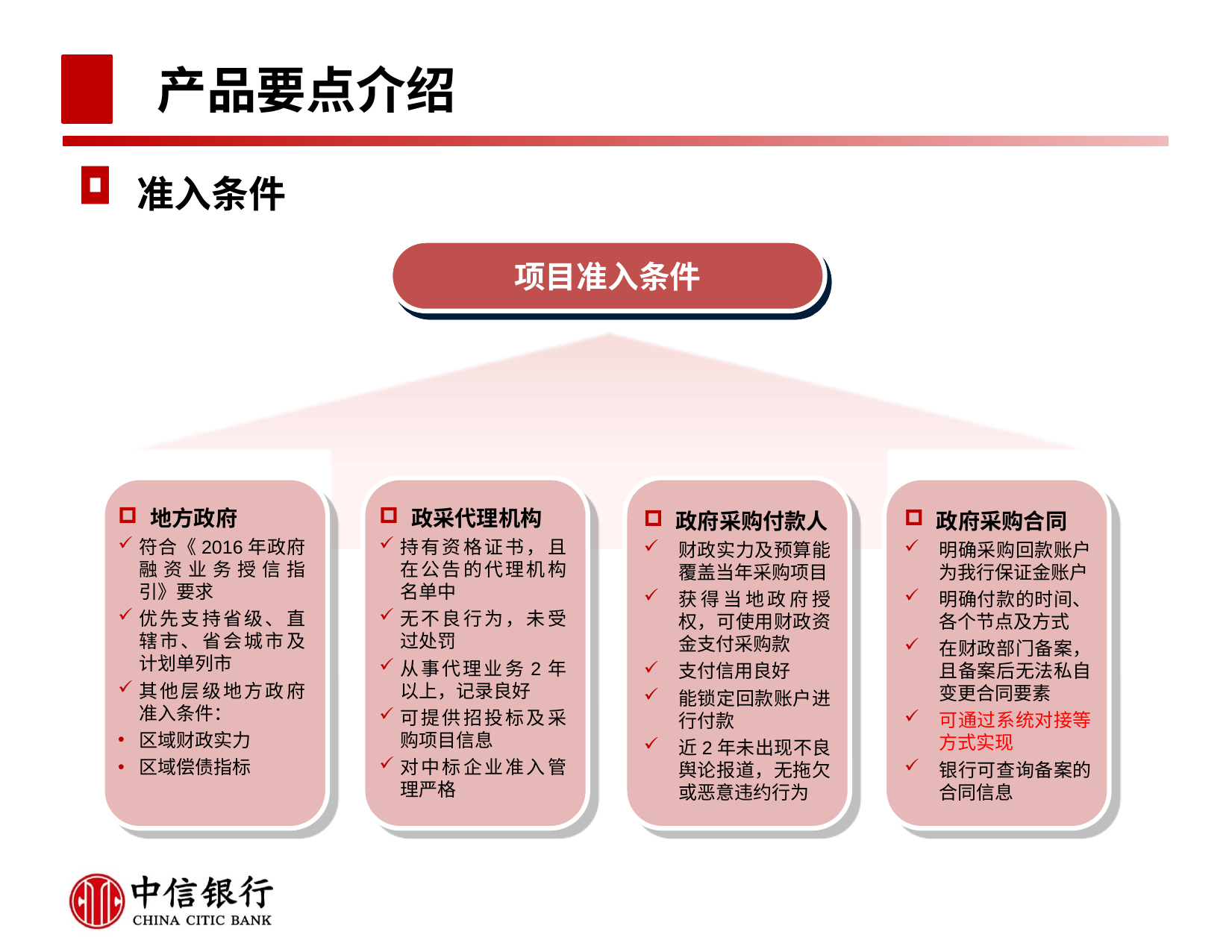

# 产品要点介绍
准入条件

项目准入条件

政采代理机构
持有资格证书，且在公告的代理机构名单中
无不良行为，未受过处罚
从事代理业务2年以上，记录良好
可提供招投标及采购项目信息
对中标企业准入管理严格
地方政府
符合《2016年政府融资业务授信指引》要求
优先支持省级、直辖市、省会城市及计划单列市
其他层级地方政府准入条件：
区域财政实力
区域偿债指标
政府采购合同
明确采购回款账户为我行保证金账户
明确付款的时间、各个节点及方式
在财政部门备案，且备案后无法私自变更合同要素
可通过系统对接等方式实现
银行可查询备案的合同信息
政府采购付款人
财政实力及预算能覆盖当年采购项目
获得当地政府授权，可使用财政资金支付采购款
支付信用良好
能锁定回款账户进行付款
近2年未出现不良舆论报道，无拖欠或恶意违约行为
3